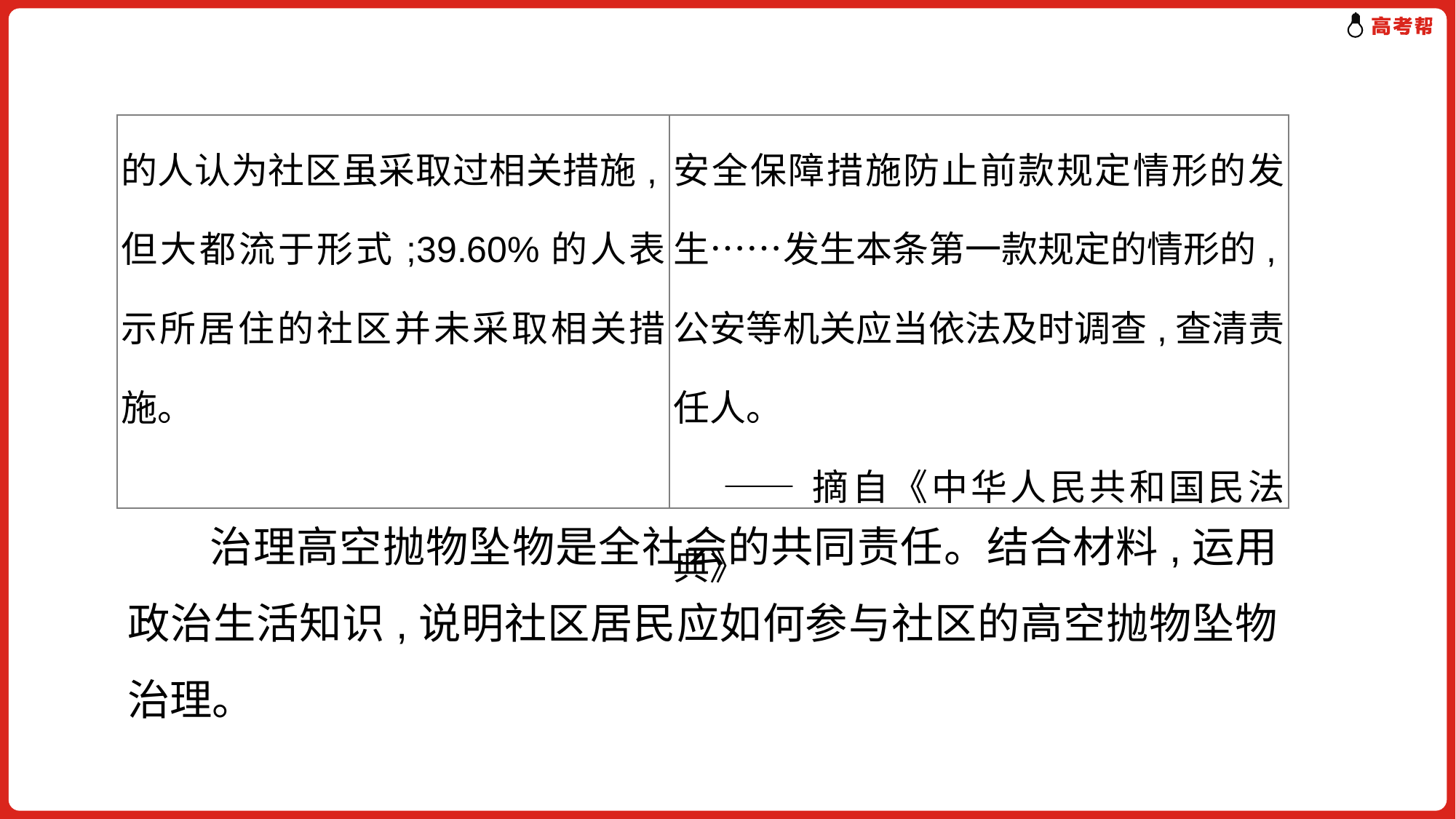

| 的人认为社区虽采取过相关措施,但大都流于形式;39.60%的人表示所居住的社区并未采取相关措施。 | 安全保障措施防止前款规定情形的发生……发生本条第一款规定的情形的,公安等机关应当依法及时调查,查清责任人。 ——摘自《中华人民共和国民法典》 |
| --- | --- |

       治理高空抛物坠物是全社会的共同责任。结合材料,运用政治生活知识,说明社区居民应如何参与社区的高空抛物坠物治理。